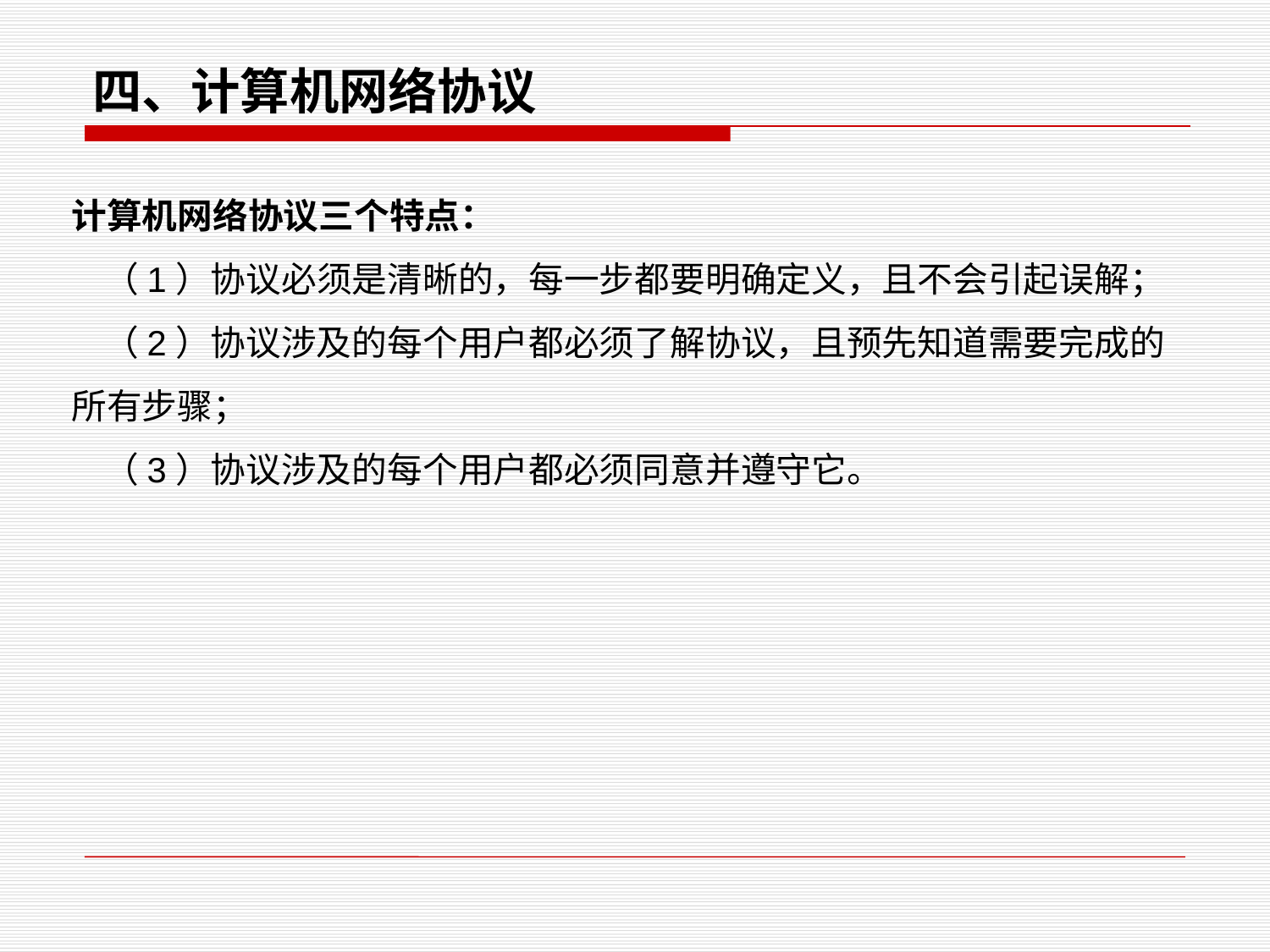

四、计算机网络协议
计算机网络协议三个特点：
   （1）协议必须是清晰的，每一步都要明确定义，且不会引起误解；
   （2）协议涉及的每个用户都必须了解协议，且预先知道需要完成的所有步骤；
   （3）协议涉及的每个用户都必须同意并遵守它。
20